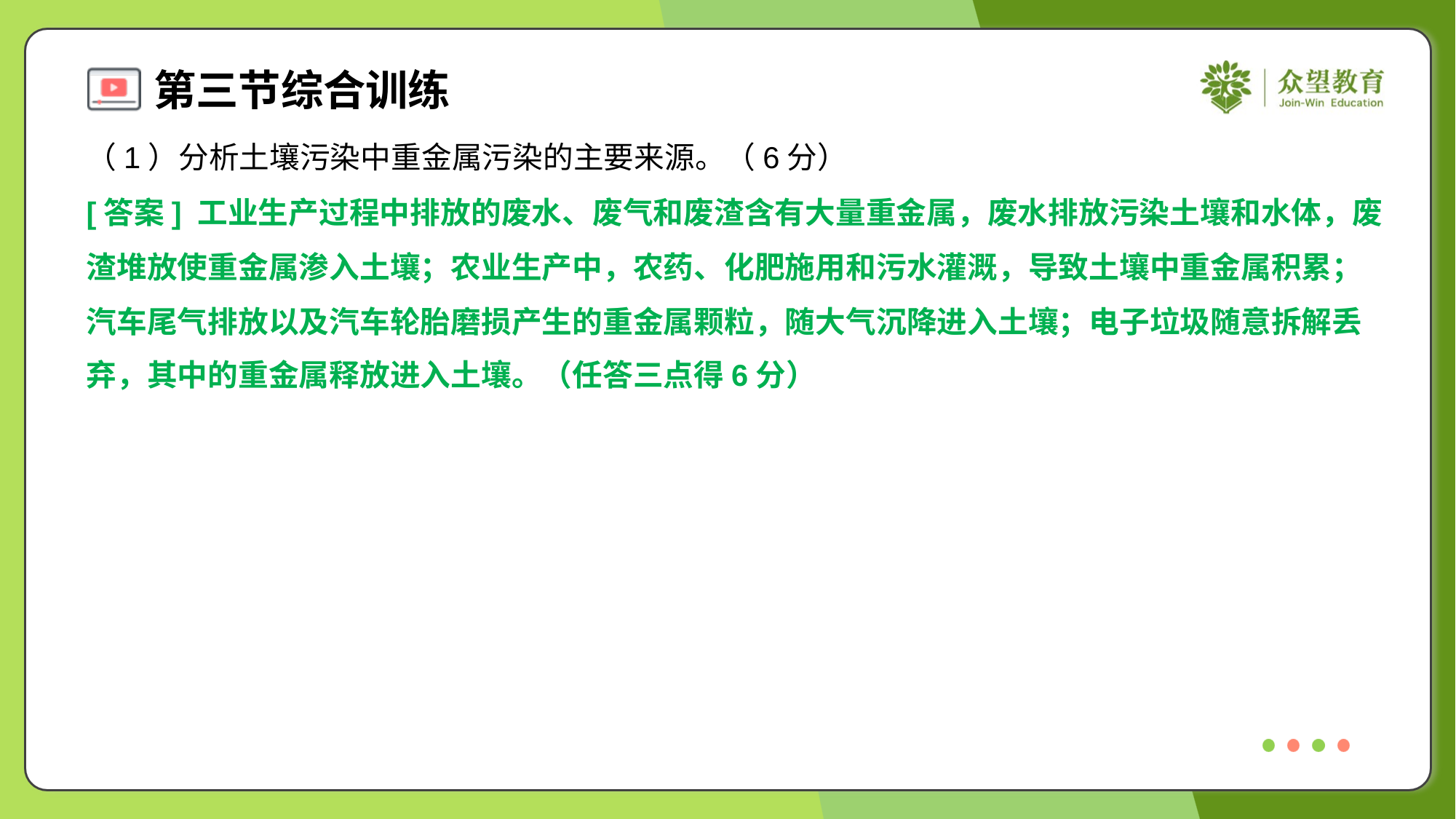

（1）分析土壤污染中重金属污染的主要来源。（6分）
[答案] 工业生产过程中排放的废水、废气和废渣含有大量重金属，废水排放污染土壤和水体，废
渣堆放使重金属渗入土壤；农业生产中，农药、化肥施用和污水灌溉，导致土壤中重金属积累；
汽车尾气排放以及汽车轮胎磨损产生的重金属颗粒，随大气沉降进入土壤；电子垃圾随意拆解丢
弃，其中的重金属释放进入土壤。（任答三点得6分）